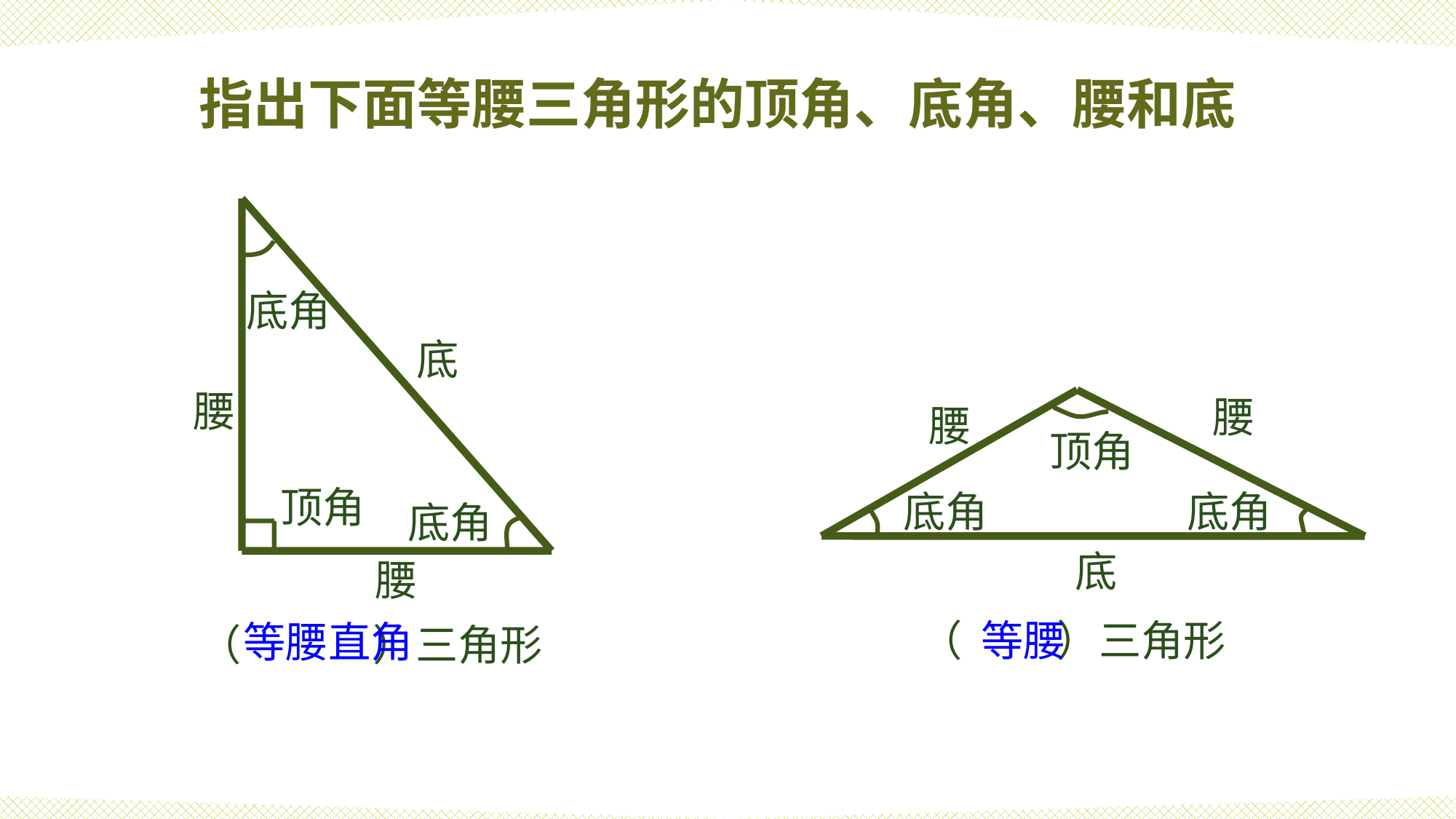

指出下面等腰三角形的顶角、底角、腰和底

底角
底
腰

腰

腰
顶角
顶角
底角
底角
底角

底
腰
（          ）三角形
等腰
等腰直角
（              ）三角形